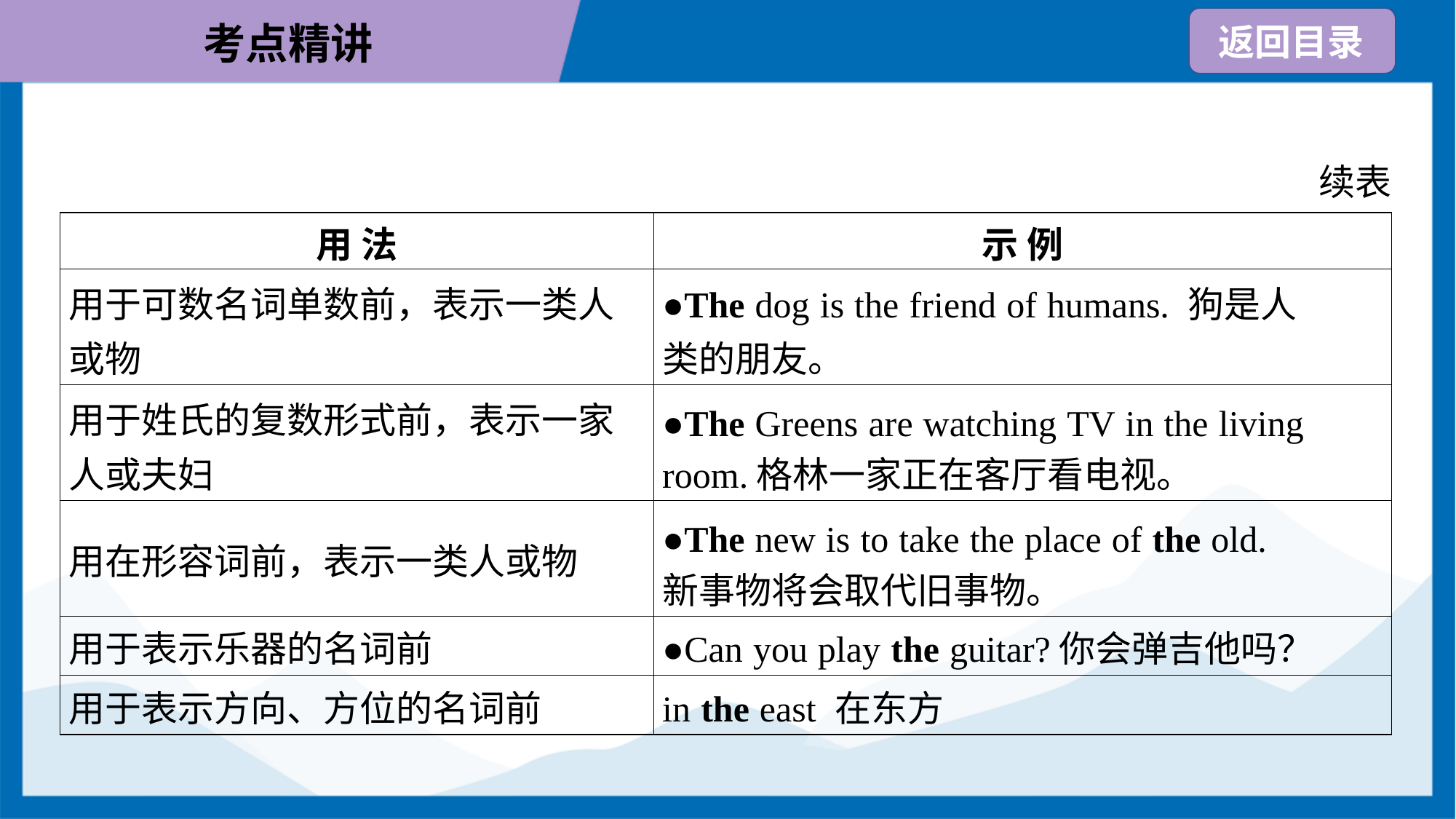

续表
| 用 法 | 示 例 |
| --- | --- |
| 用于可数名词单数前，表示一类人 或物 | ●The dog is the friend of humans. 狗是人 类的朋友。 |
| 用于姓氏的复数形式前，表示一家 人或夫妇 | ●The Greens are watching TV in the living room.格林一家正在客厅看电视。 |
| 用在形容词前，表示一类人或物 | ●The new is to take the place of the old. 新事物将会取代旧事物。 |
| 用于表示乐器的名词前 | ●Can you play the guitar?你会弹吉他吗？ |
| 用于表示方向、方位的名词前 | in the east 在东方 |